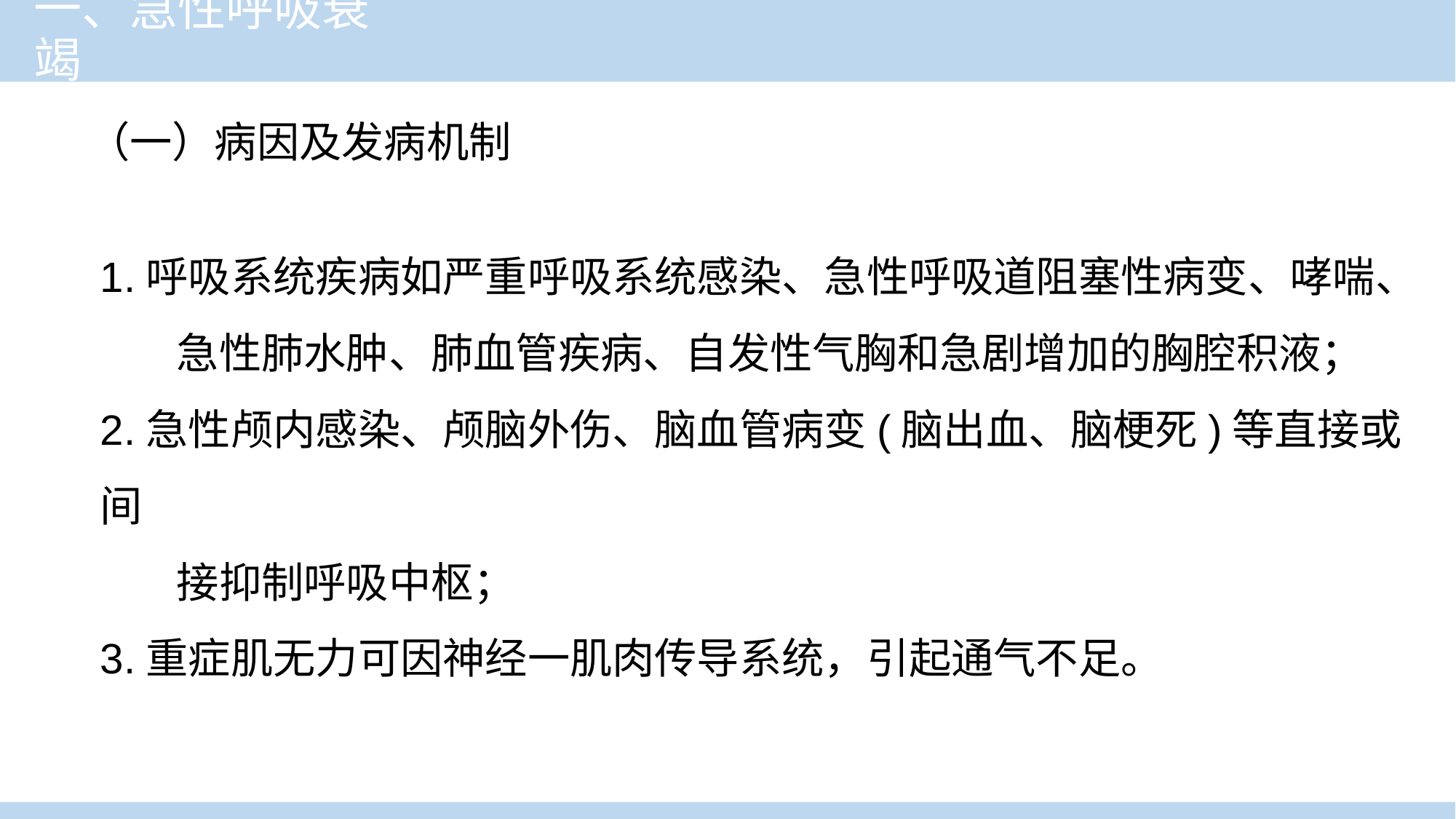

# 一、急性呼吸衰竭
（一）病因及发病机制
1.呼吸系统疾病如严重呼吸系统感染、急性呼吸道阻塞性病变、哮喘、
       急性肺水肿、肺血管疾病、自发性气胸和急剧增加的胸腔积液；
2.急性颅内感染、颅脑外伤、脑血管病变(脑出血、脑梗死)等直接或间
       接抑制呼吸中枢；
3.重症肌无力可因神经一肌肉传导系统，引起通气不足。